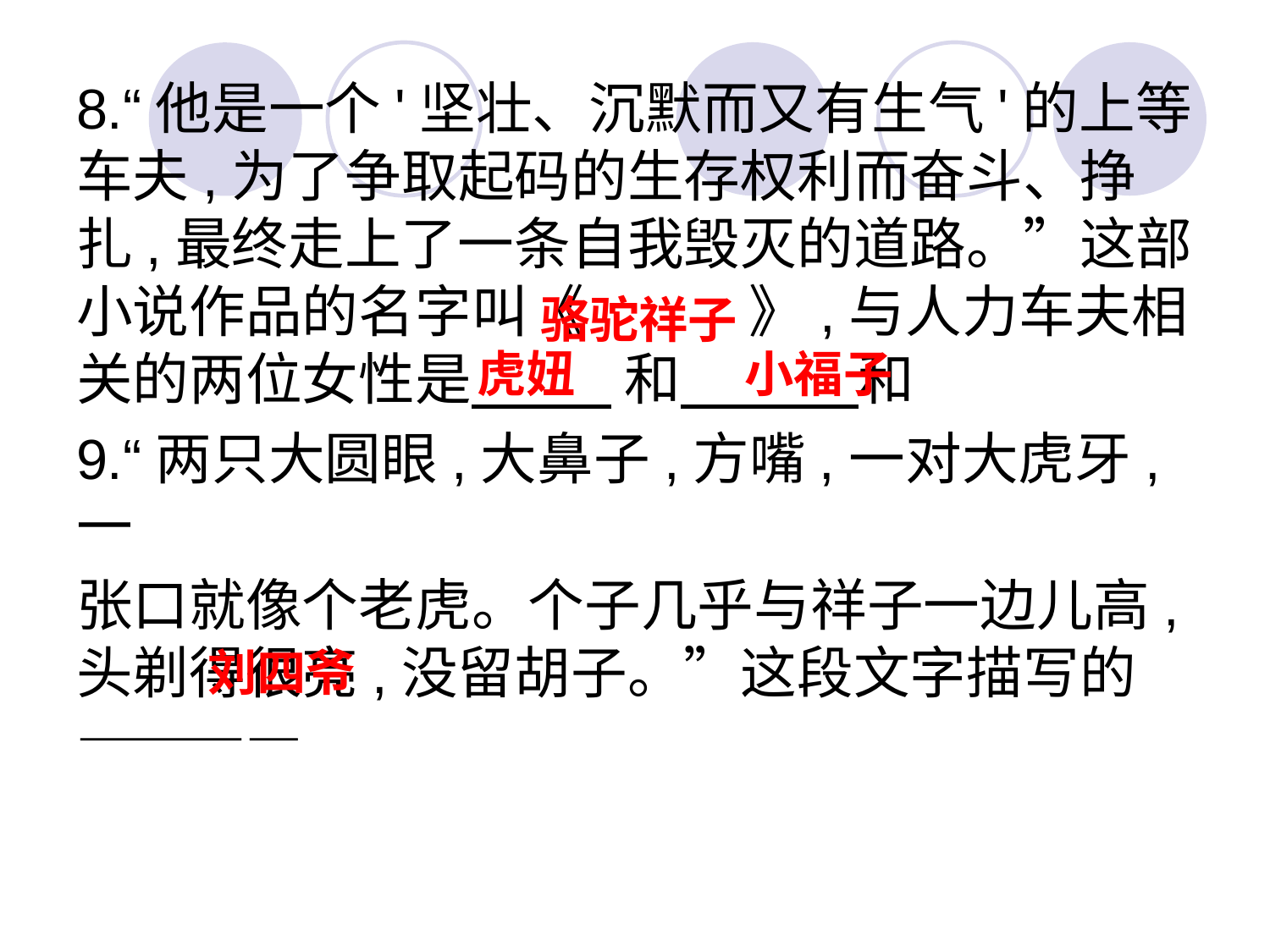

8.“他是一个'坚壮、沉默而又有生气'的上等车夫,为了争取起码的生存权利而奋斗、挣扎,最终走上了一条自我毁灭的道路。”这部小说作品的名字叫《             》,与人力车夫相关的两位女性是            和              和
9.“两只大圆眼,大鼻子,方嘴,一对大虎牙,一
张口就像个老虎。个子几乎与祥子一边儿高,头剃得很亮,没留胡子。”这段文字描写的————

骆驼祥子
虎妞
小福子
刘四爷